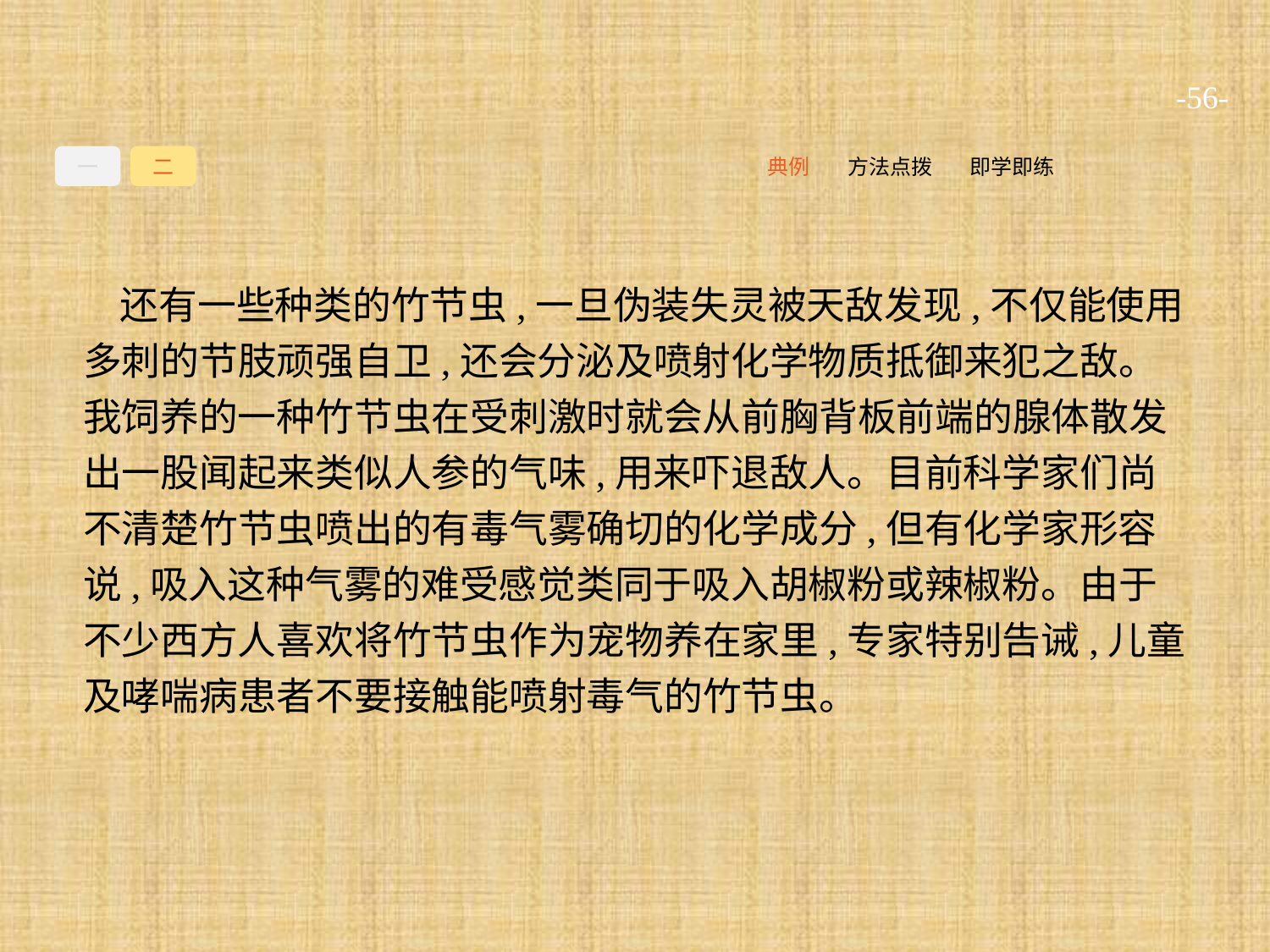

-56-
一
二
即学即练
方法点拨
典例
还有一些种类的竹节虫,一旦伪装失灵被天敌发现,不仅能使用多刺的节肢顽强自卫,还会分泌及喷射化学物质抵御来犯之敌。我饲养的一种竹节虫在受刺激时就会从前胸背板前端的腺体散发出一股闻起来类似人参的气味,用来吓退敌人。目前科学家们尚不清楚竹节虫喷出的有毒气雾确切的化学成分,但有化学家形容说,吸入这种气雾的难受感觉类同于吸入胡椒粉或辣椒粉。由于不少西方人喜欢将竹节虫作为宠物养在家里,专家特别告诫,儿童及哮喘病患者不要接触能喷射毒气的竹节虫。